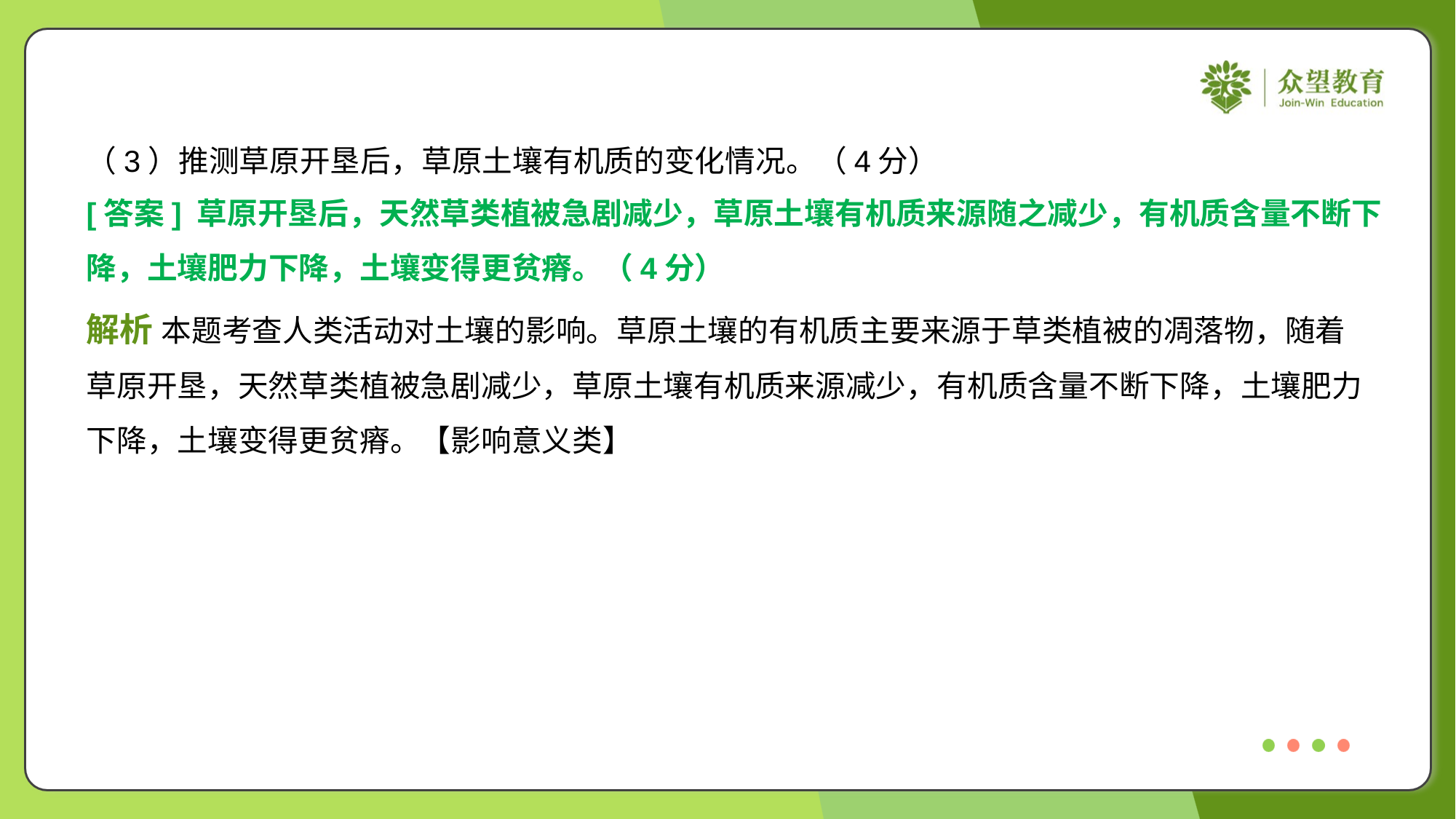

（3）推测草原开垦后，草原土壤有机质的变化情况。（4分）
[答案] 草原开垦后，天然草类植被急剧减少，草原土壤有机质来源随之减少，有机质含量不断下
降，土壤肥力下降，土壤变得更贫瘠。（4分）
解析 本题考查人类活动对土壤的影响。草原土壤的有机质主要来源于草类植被的凋落物，随着
草原开垦，天然草类植被急剧减少，草原土壤有机质来源减少，有机质含量不断下降，土壤肥力
下降，土壤变得更贫瘠。【影响意义类】